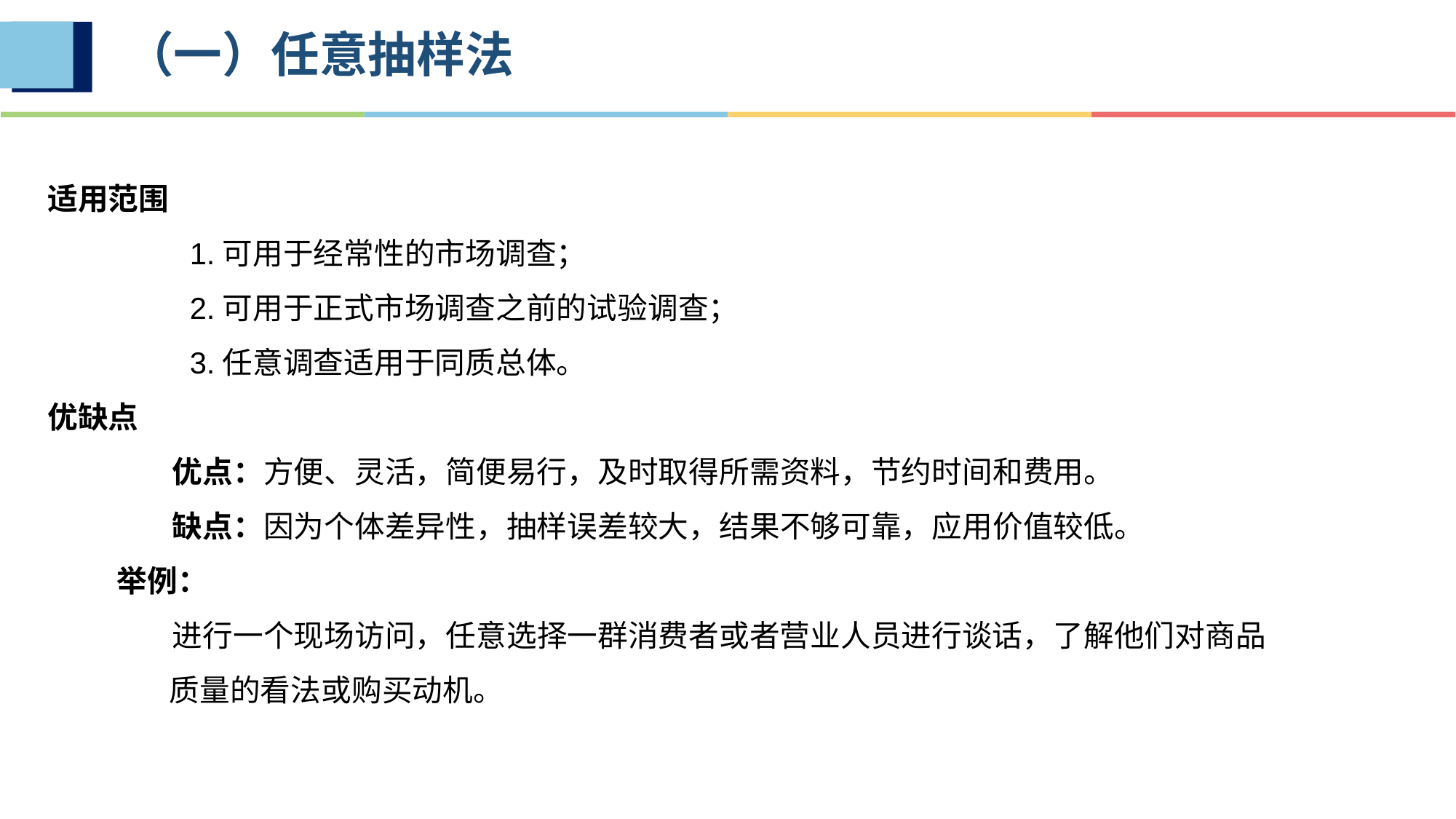

# （一）任意抽样法

适用范围
                 1.可用于经常性的市场调查；
                 2.可用于正式市场调查之前的试验调查；
                 3.任意调查适用于同质总体。
优缺点
                 优点：方便、灵活，简便易行，及时取得所需资料，节约时间和费用。
                 缺点：因为个体差异性，抽样误差较大，结果不够可靠，应用价值较低。
         举例：
                 进行一个现场访问，任意选择一群消费者或者营业人员进行谈话，了解他们对商品
                 质量的看法或购买动机。